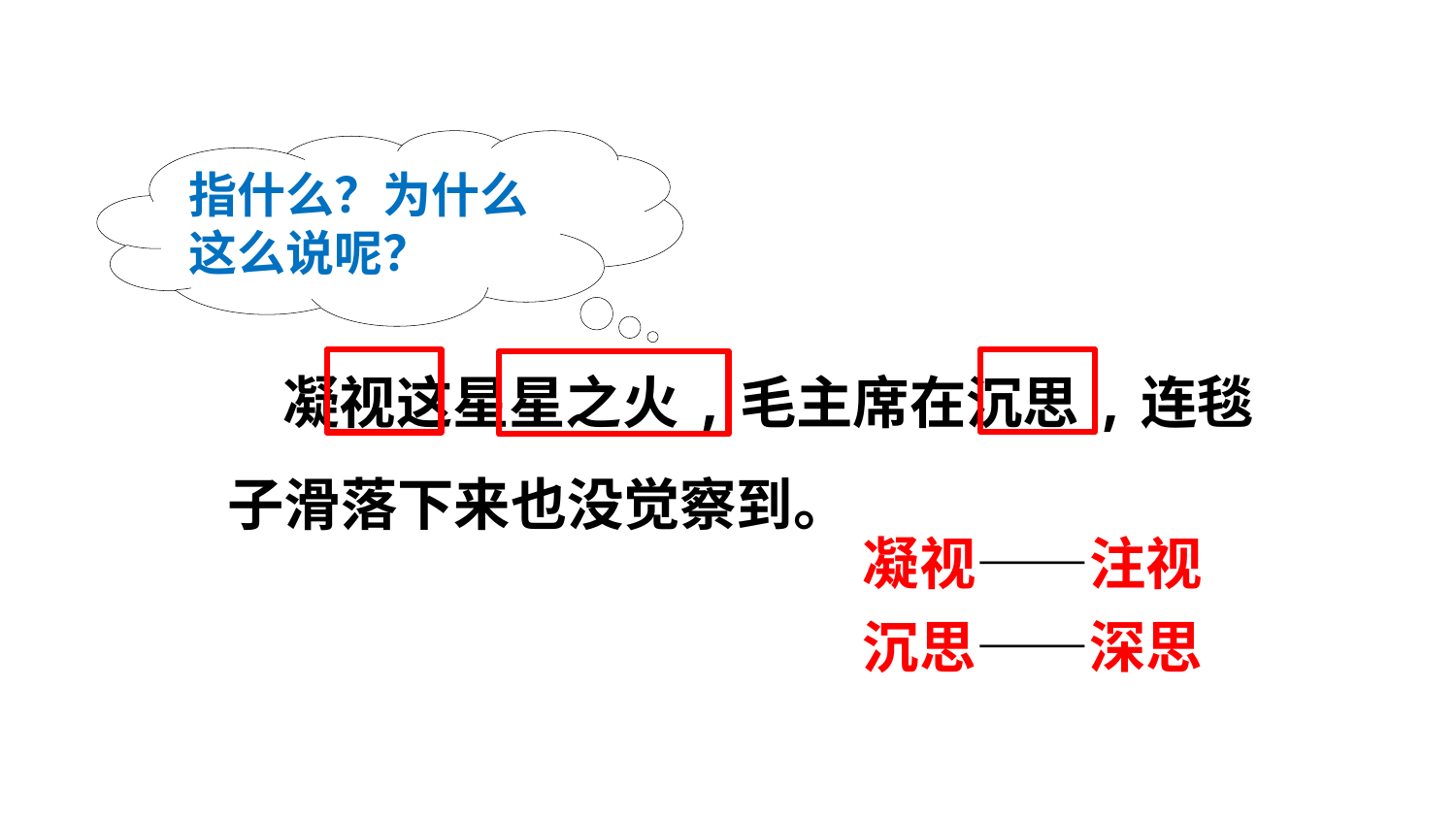

指什么？为什么这么说呢？

    凝视这星星之火,毛主席在沉思,连毯子滑落下来也没觉察到。

凝视——注视
沉思——深思